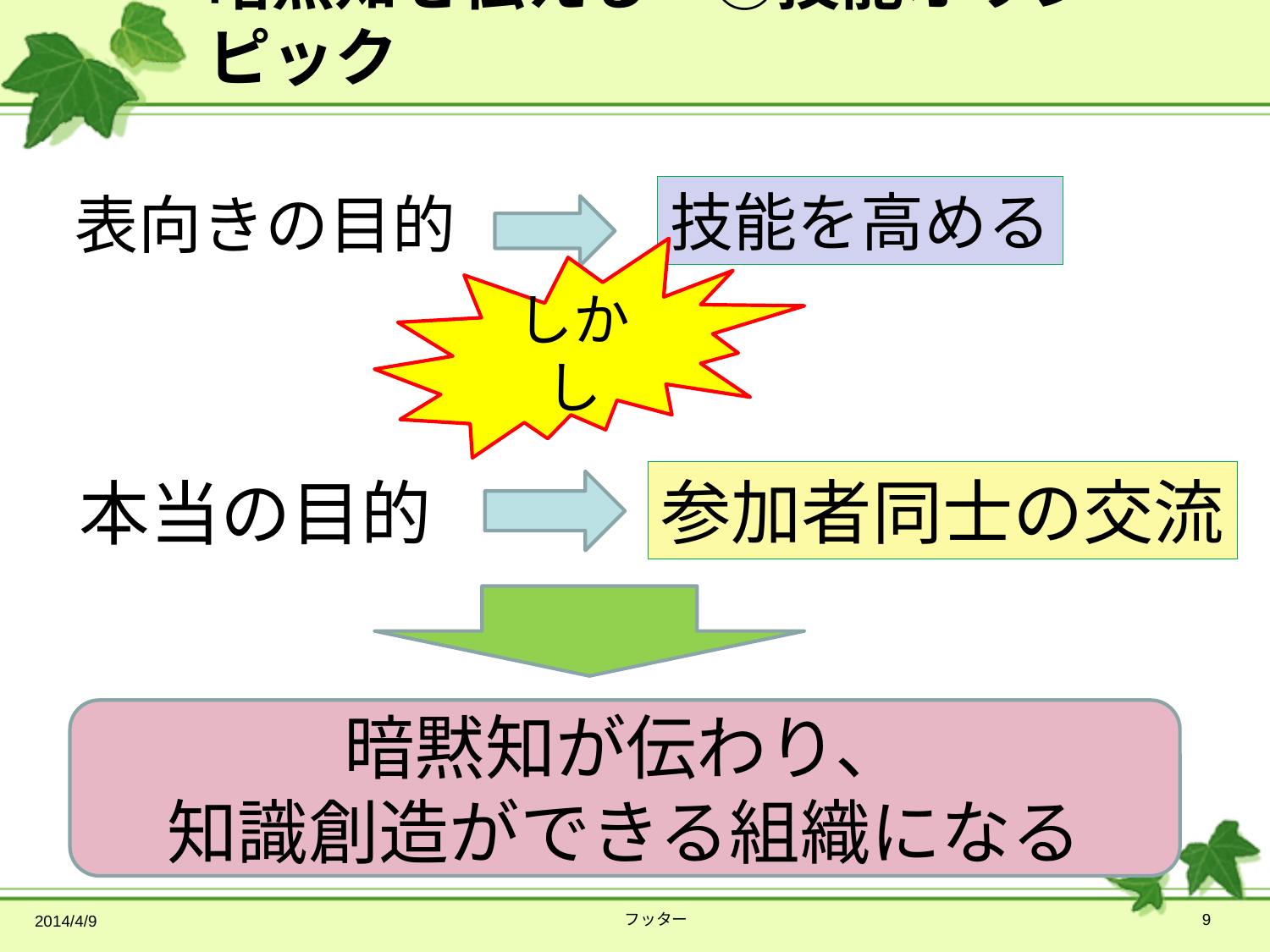

# 暗黙知を伝える　②技能オリンピック
技能を高める

表向きの目的
しかし
参加者同士の交流
本当の目的

暗黙知が伝わり、
知識創造ができる組織になる
2014/4/9
フッター
9